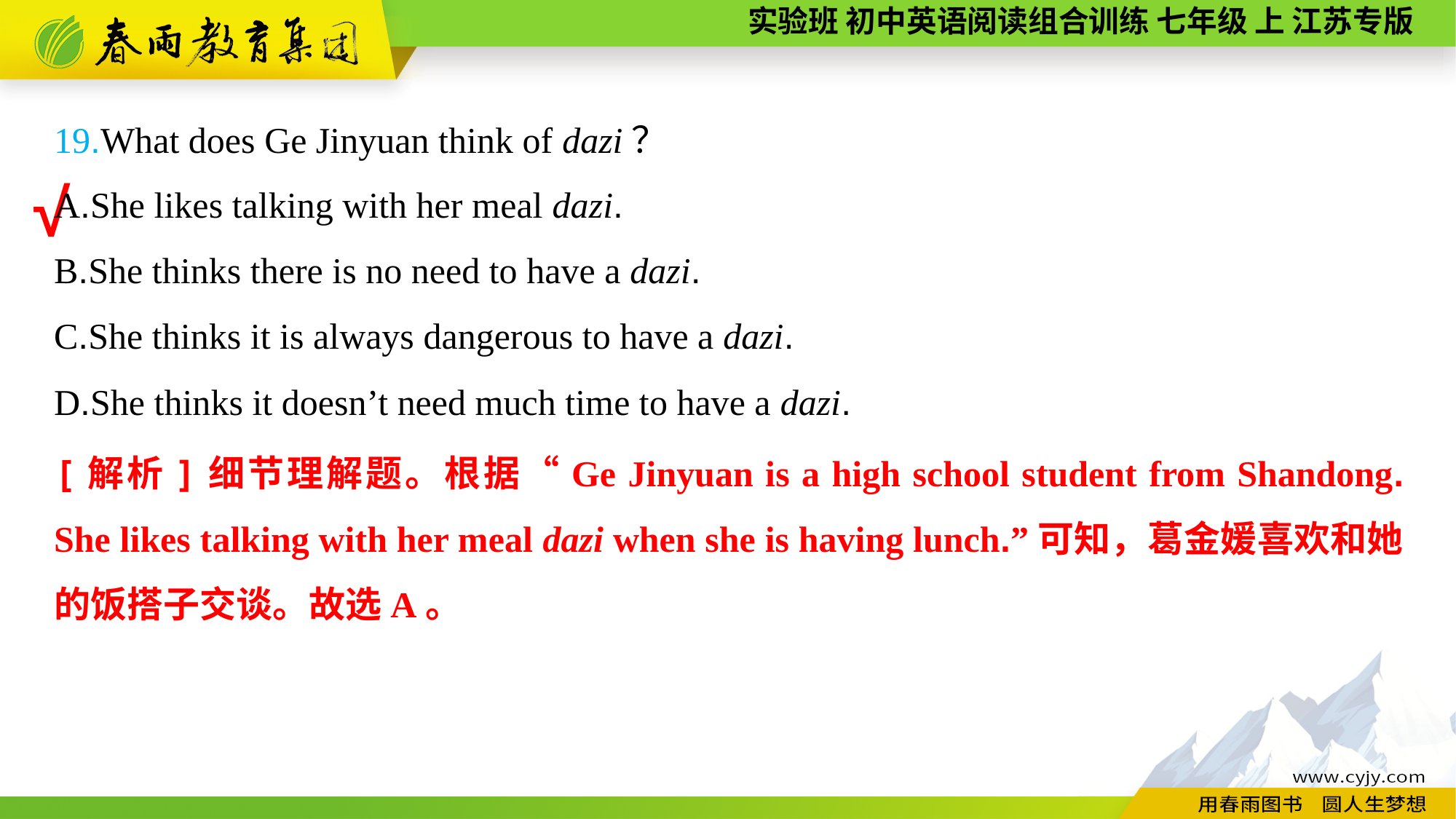

19.What does Ge Jinyuan think of dazi？
A.She likes talking with her meal dazi.
B.She thinks there is no need to have a dazi.
C.She thinks it is always dangerous to have a dazi.
D.She thinks it doesn’t need much time to have a dazi.
√
[解析]细节理解题。根据“Ge Jinyuan is a high school student from Shandong. She likes talking with her meal dazi when she is having lunch.”可知，葛金媛喜欢和她的饭搭子交谈。故选A。